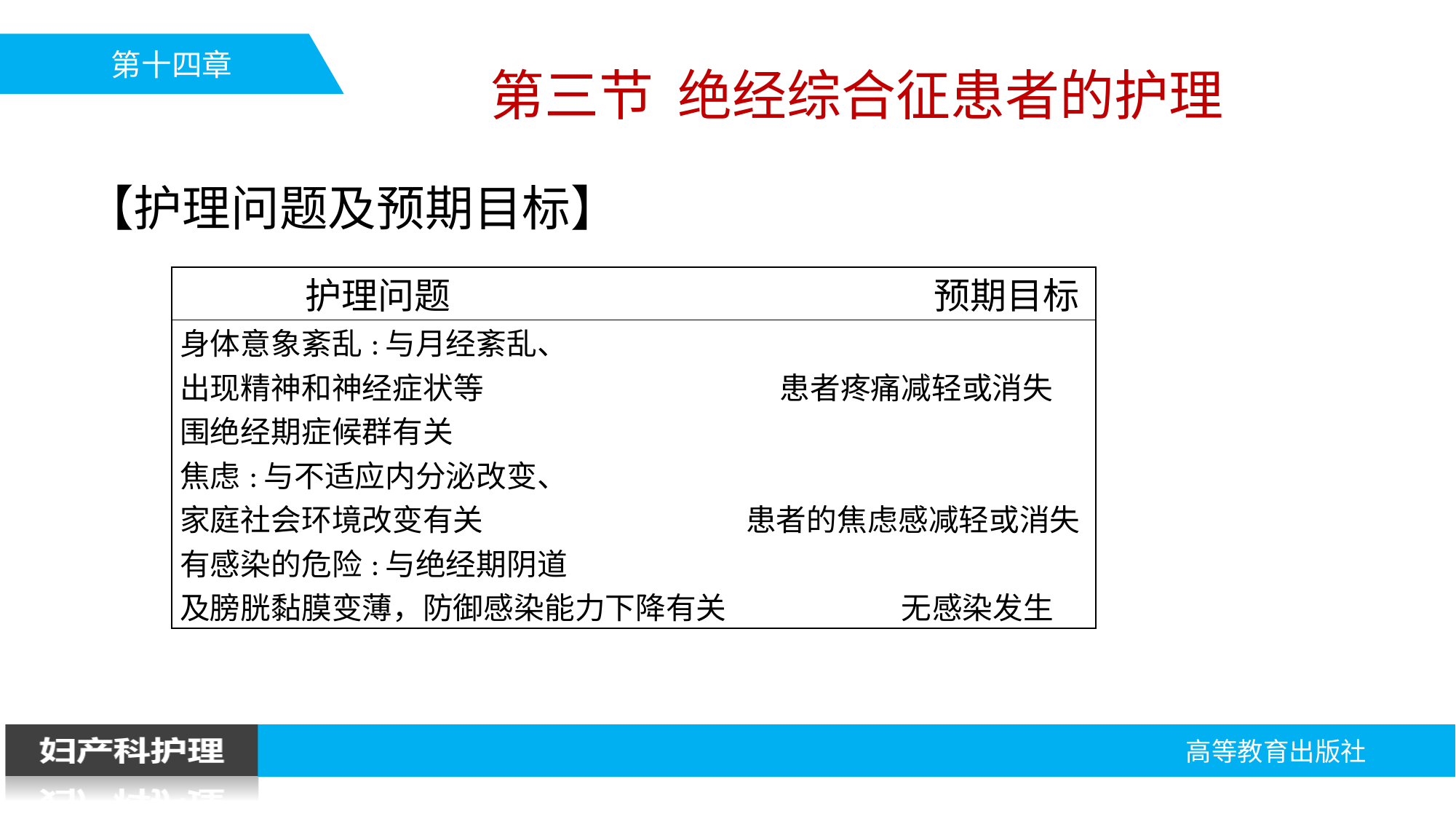

第三节  绝经综合征患者的护理

【护理问题及预期目标】

| 护理问题 预期目标 |
| --- |
| 身体意象紊乱:与月经紊乱、 出现精神和神经症状等 患者疼痛减轻或消失 围绝经期症候群有关 焦虑:与不适应内分泌改变、 家庭社会环境改变有关 患者的焦虑感减轻或消失 有感染的危险:与绝经期阴道 及膀胱黏膜变薄，防御感染能力下降有关 无感染发生 |